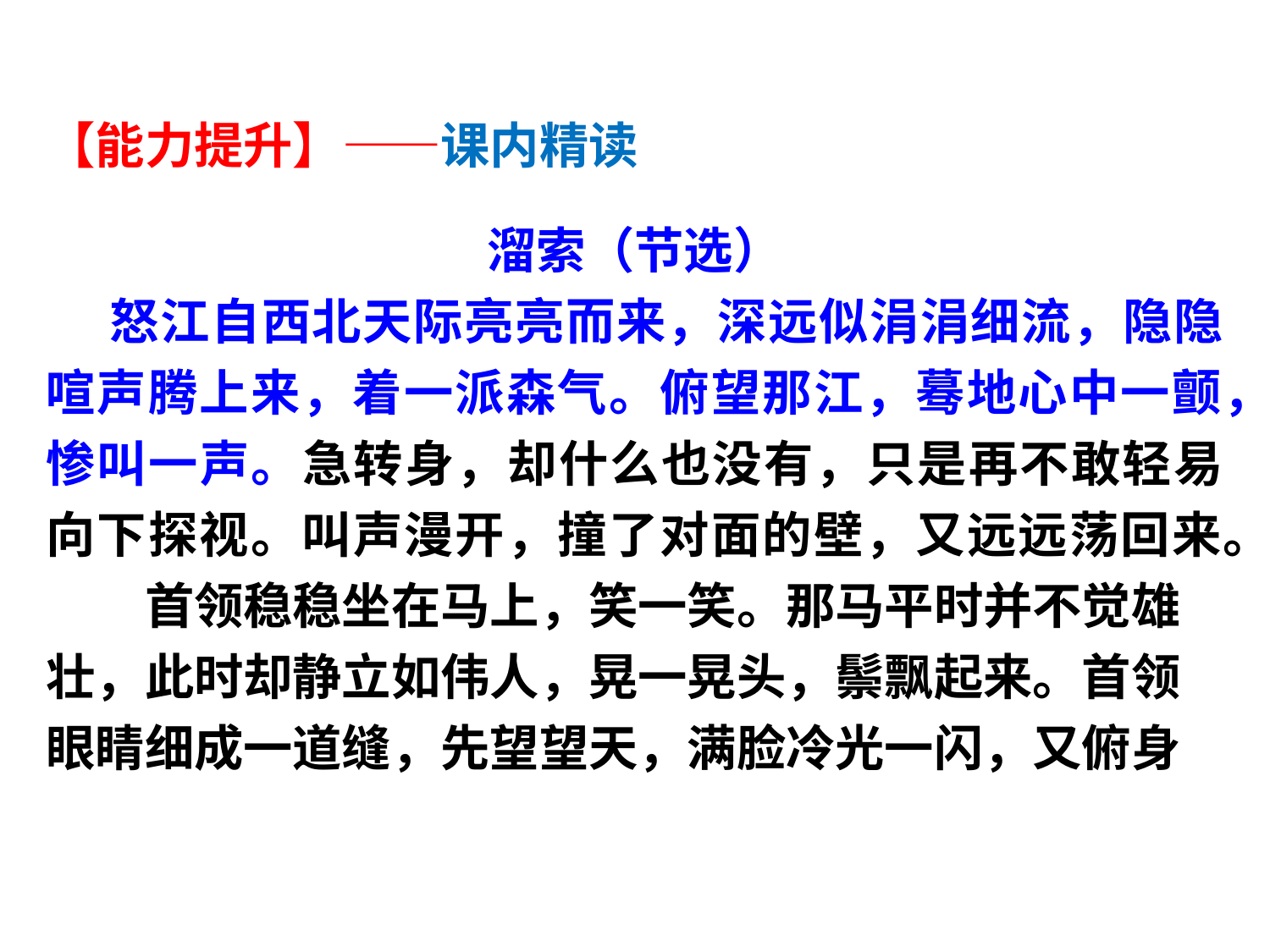

【能力提升】——课内精读
溜索（节选）
    怒江自西北天际亮亮而来，深远似涓涓细流，隐隐喧声腾上来，着一派森气。俯望那江，蓦地心中一颤，惨叫一声。急转身，却什么也没有，只是再不敢轻易向下探视。叫声漫开，撞了对面的壁，又远远荡回来。
　　首领稳稳坐在马上，笑一笑。那马平时并不觉雄壮，此时却静立如伟人，晃一晃头，鬃飘起来。首领眼睛细成一道缝，先望望天，满脸冷光一闪，又俯身